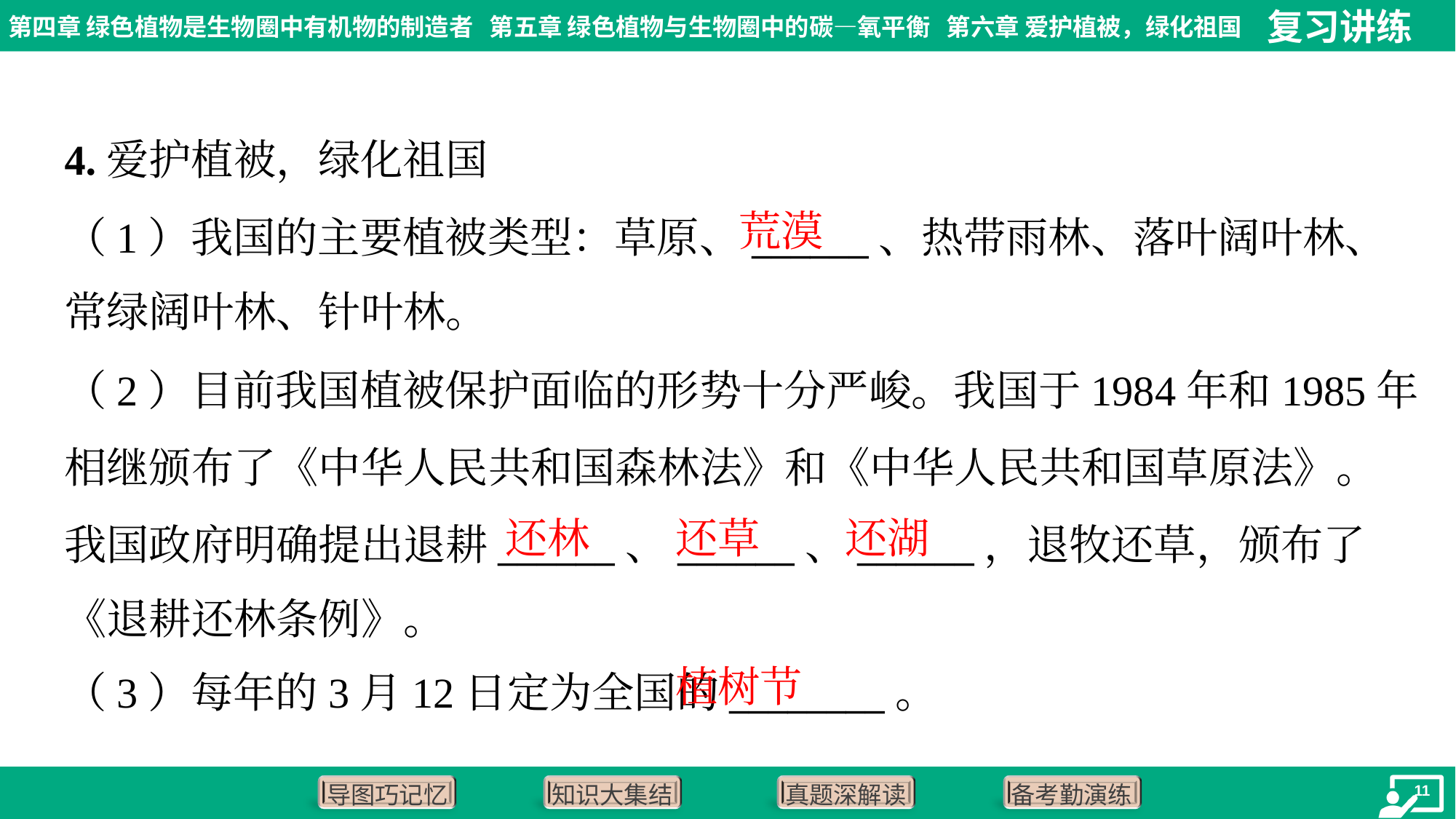

4.爱护植被，绿化祖国
荒漠
（1）我国的主要植被类型：草原、______、热带雨林、落叶阔叶林、
常绿阔叶林、针叶林。
（2）目前我国植被保护面临的形势十分严峻。我国于1984年和1985年
相继颁布了《中华人民共和国森林法》和《中华人民共和国草原法》。
我国政府明确提出退耕______、______、______，退牧还草，颁布了
《退耕还林条例》。
还林
还草
还湖
植树节
（3）每年的3月12日定为全国的________。